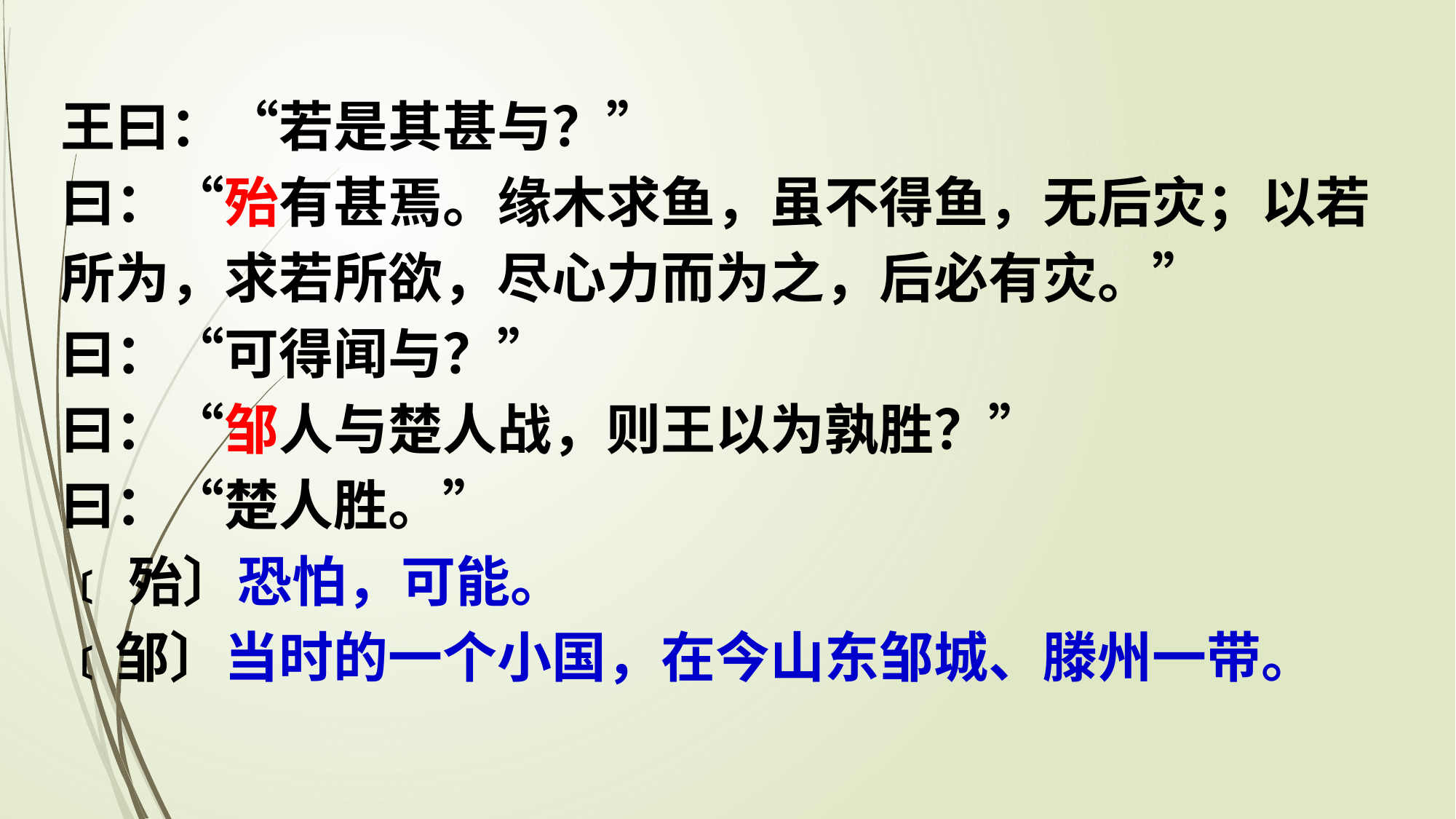

王曰：“若是其甚与？”
曰：“殆有甚焉。缘木求鱼，虽不得鱼，无后灾；以若所为，求若所欲，尽心力而为之，后必有灾。”
曰：“可得闻与？”
曰：“邹人与楚人战，则王以为孰胜？”
曰：“楚人胜。”
﹝殆〕恐怕，可能。
﹝邹〕当时的一个小国，在今山东邹城、滕州一带。